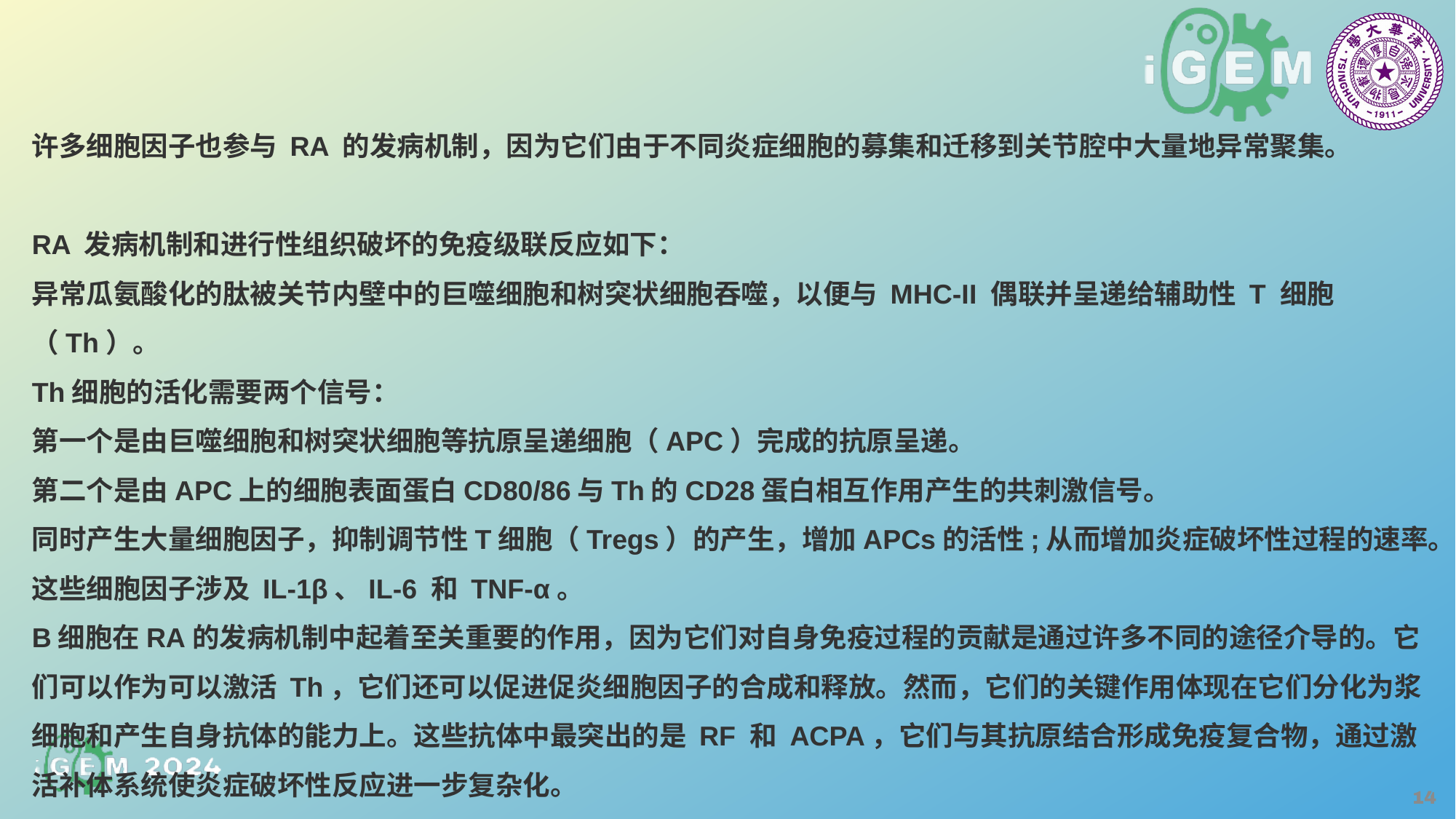

许多细胞因子也参与 RA 的发病机制，因为它们由于不同炎症细胞的募集和迁移到关节腔中大量地异常聚集。

RA 发病机制和进行性组织破坏的免疫级联反应如下：
异常瓜氨酸化的肽被关节内壁中的巨噬细胞和树突状细胞吞噬，以便与 MHC-II 偶联并呈递给辅助性 T 细胞 （Th）。
Th细胞的活化需要两个信号：
第一个是由巨噬细胞和树突状细胞等抗原呈递细胞（APC）完成的抗原呈递。
第二个是由APC上的细胞表面蛋白CD80/86与Th的CD28蛋白相互作用产生的共刺激信号。
同时产生大量细胞因子，抑制调节性T细胞（Tregs）的产生，增加APCs的活性;从而增加炎症破坏性过程的速率。这些细胞因子涉及 IL-1β、IL-6 和 TNF-α。
B细胞在RA的发病机制中起着至关重要的作用，因为它们对自身免疫过程的贡献是通过许多不同的途径介导的。它们可以作为可以激活 Th，它们还可以促进促炎细胞因子的合成和释放。然而，它们的关键作用体现在它们分化为浆细胞和产生自身抗体的能力上。这些抗体中最突出的是 RF 和 ACPA，它们与其抗原结合形成免疫复合物，通过激活补体系统使炎症破坏性反应进一步复杂化。

14